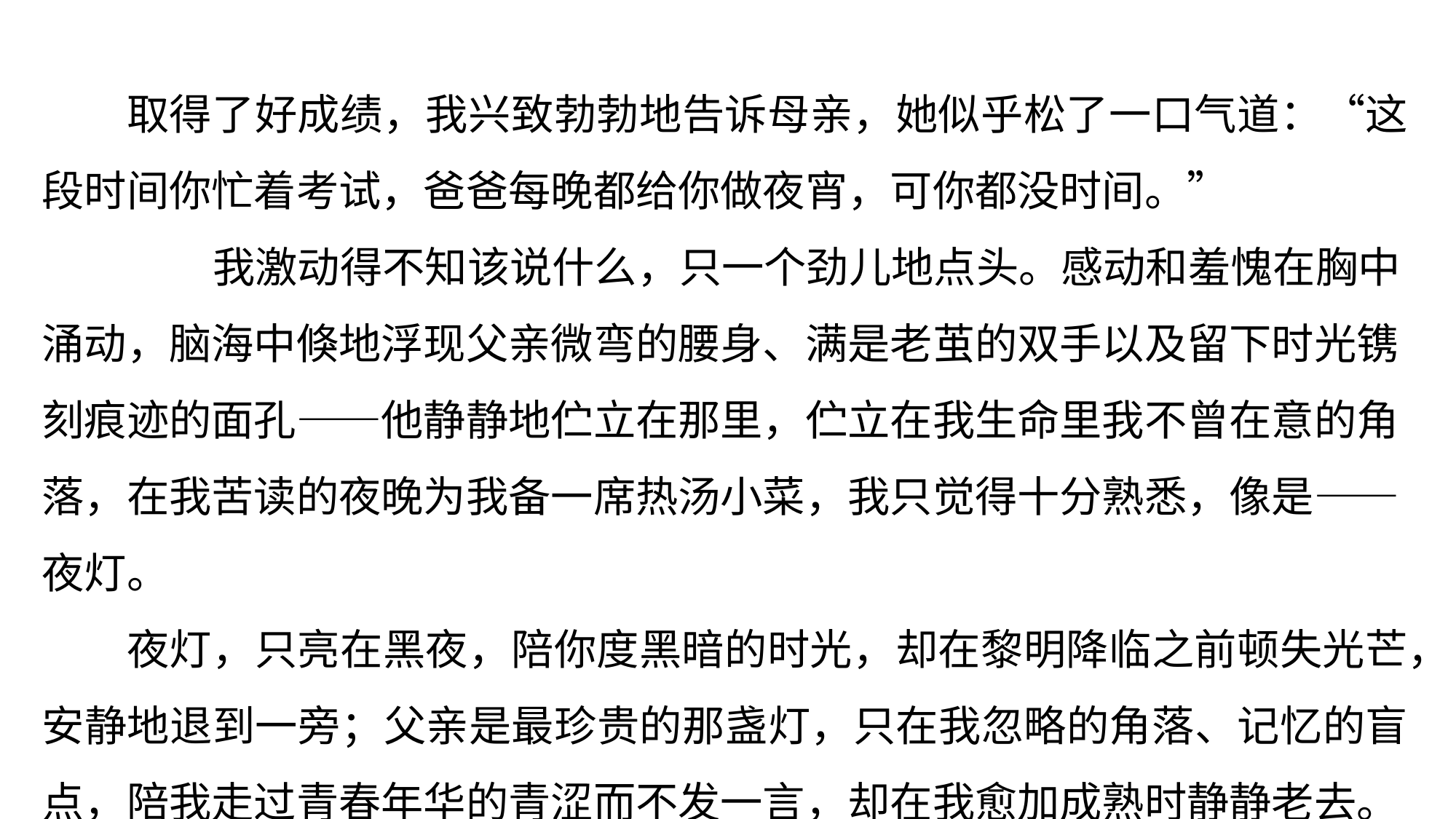

取得了好成绩，我兴致勃勃地告诉母亲，她似乎松了一口气道：“这段时间你忙着考试，爸爸每晚都给你做夜宵，可你都没时间。”
        我激动得不知该说什么，只一个劲儿地点头。感动和羞愧在胸中涌动，脑海中倏地浮现父亲微弯的腰身、满是老茧的双手以及留下时光镌刻痕迹的面孔——他静静地伫立在那里，伫立在我生命里我不曾在意的角落，在我苦读的夜晚为我备一席热汤小菜，我只觉得十分熟悉，像是——夜灯。
夜灯，只亮在黑夜，陪你度黑暗的时光，却在黎明降临之前顿失光芒，安静地退到一旁；父亲是最珍贵的那盏灯，只在我忽略的角落、记忆的盲点，陪我走过青春年华的青涩而不发一言，却在我愈加成熟时静静老去。